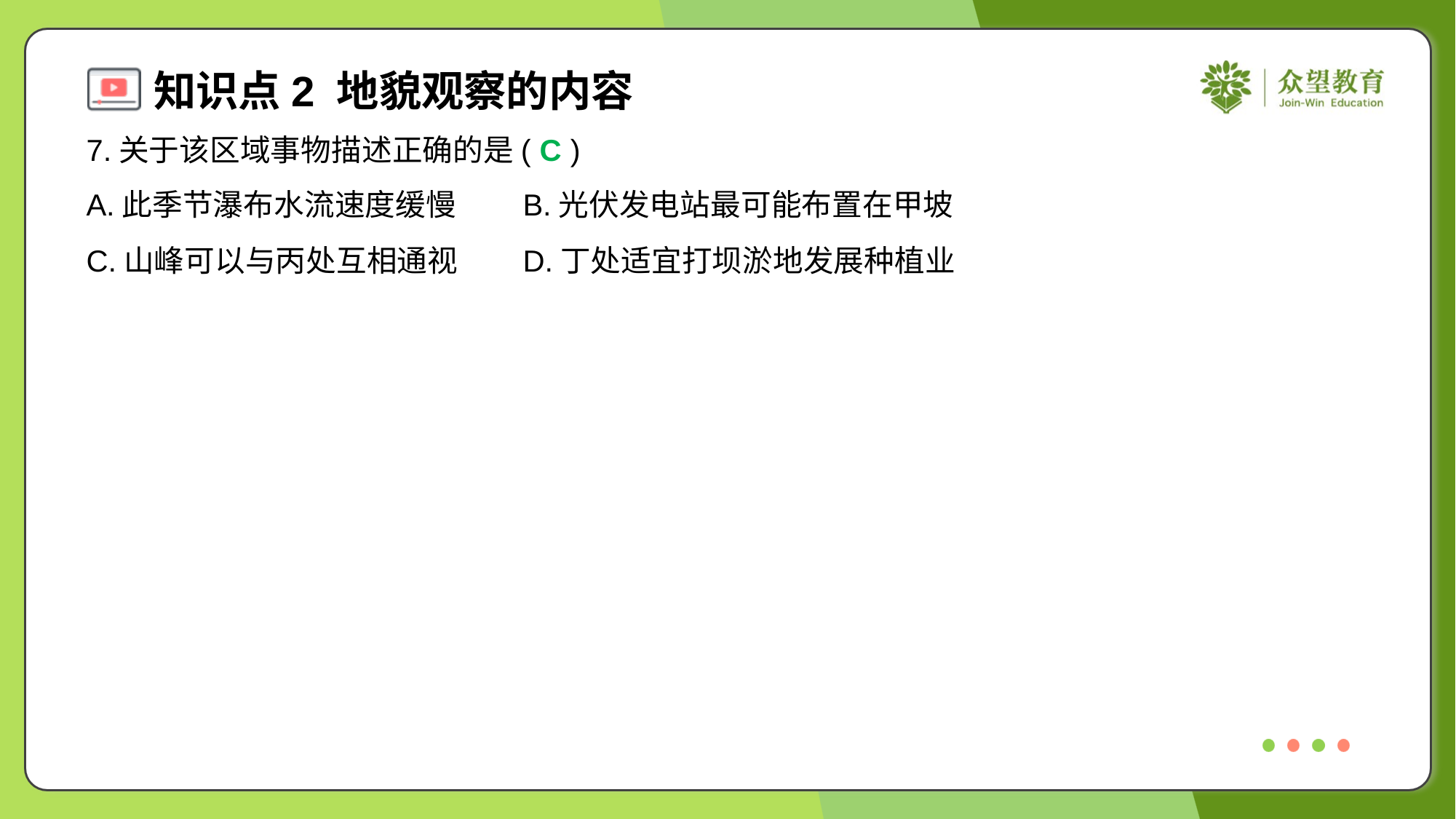

7.关于该区域事物描述正确的是(     )
C
A.此季节瀑布水流速度缓慢	B.光伏发电站最可能布置在甲坡
C.山峰可以与丙处互相通视	D.丁处适宜打坝淤地发展种植业